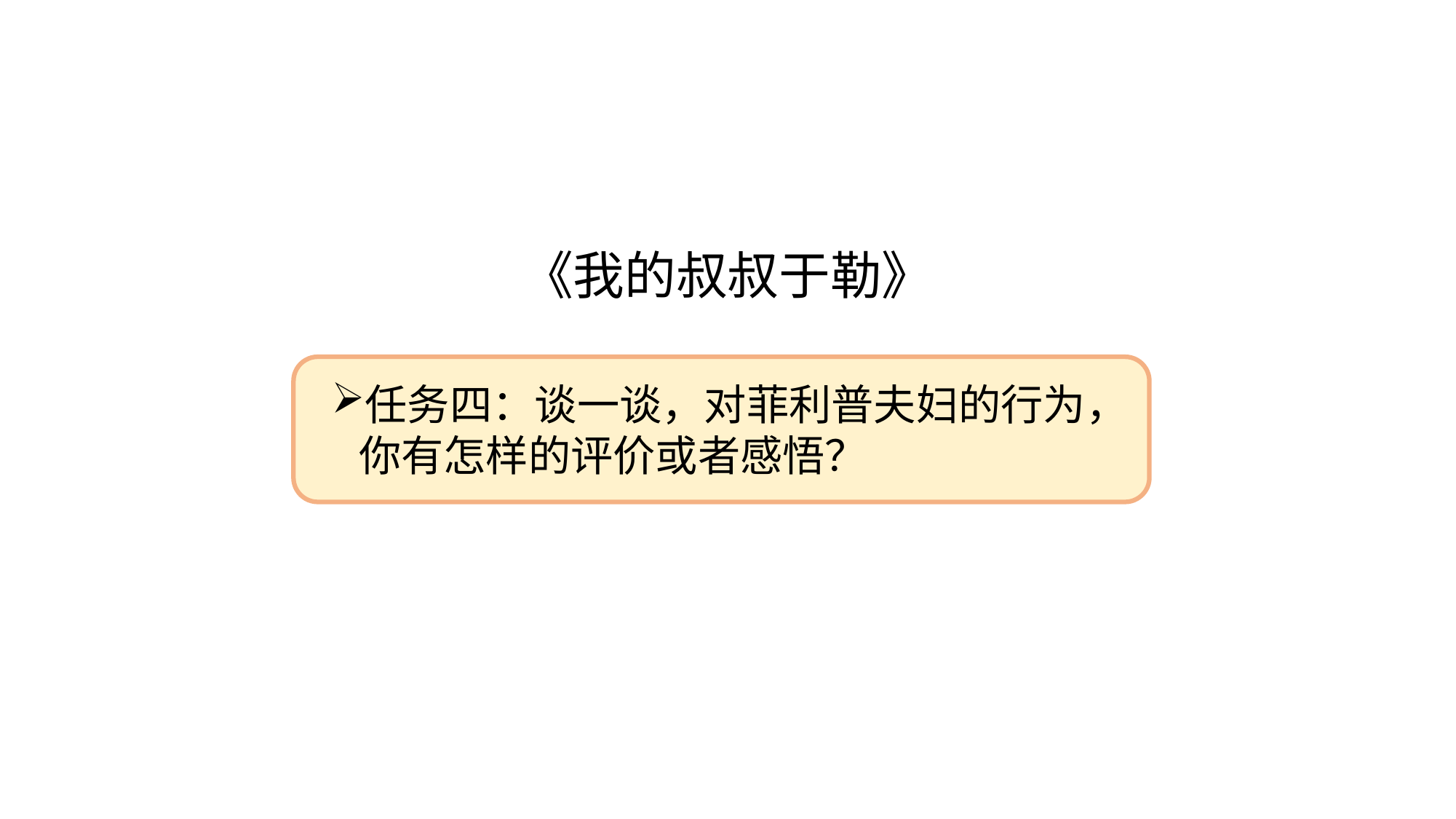

# 《我的叔叔于勒》

任务四：谈一谈，对菲利普夫妇的行为，你有怎样的评价或者感悟？